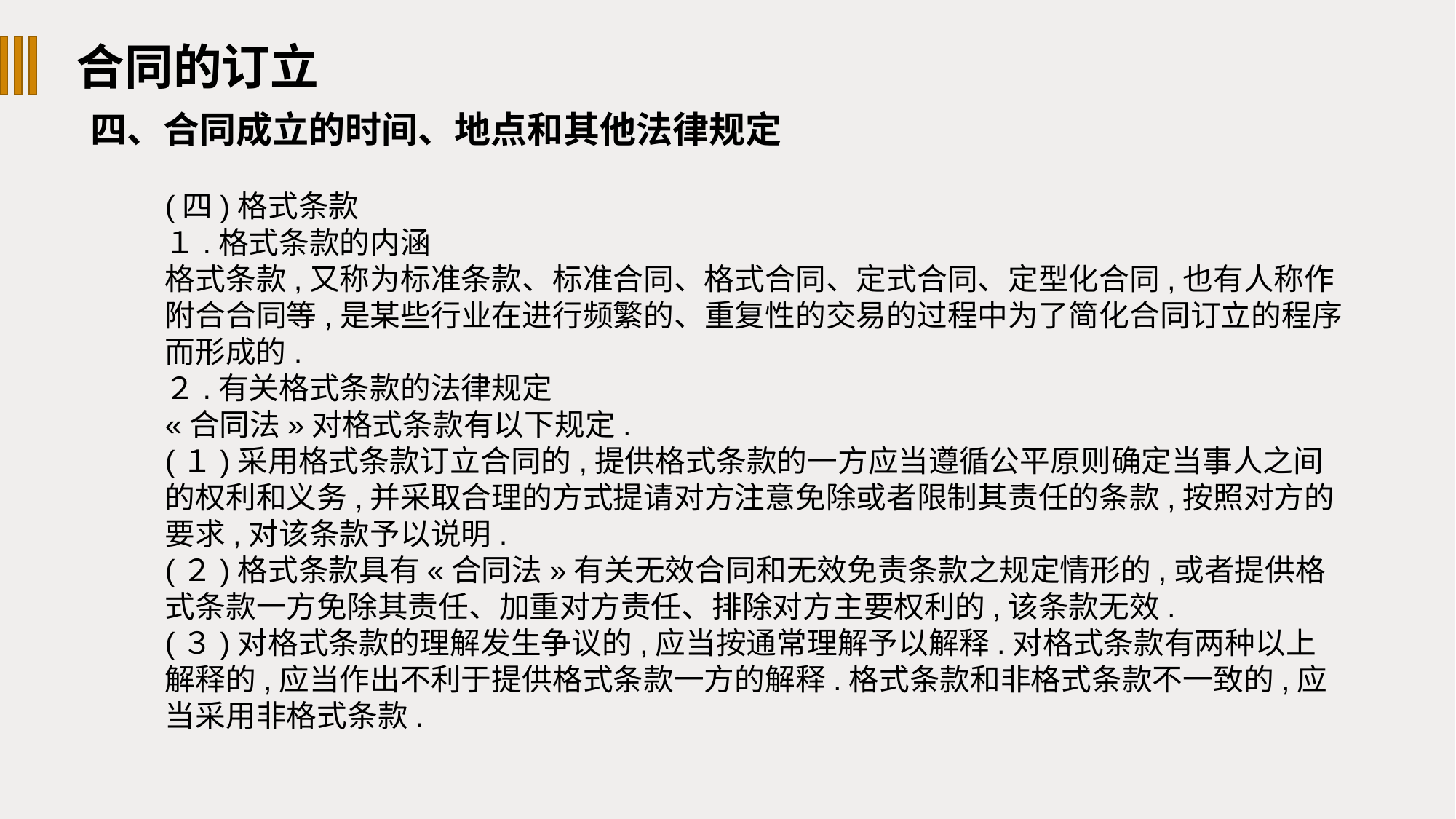

合同的订立

四、合同成立的时间、地点和其他法律规定

(四)格式条款
１.格式条款的内涵
格式条款,又称为标准条款、标准合同、格式合同、定式合同、定型化合同,也有人称作附合合同等,是某些行业在进行频繁的、重复性的交易的过程中为了简化合同订立的程序而形成的.
２.有关格式条款的法律规定
«合同法»对格式条款有以下规定.
(１)采用格式条款订立合同的,提供格式条款的一方应当遵循公平原则确定当事人之间的权利和义务,并采取合理的方式提请对方注意免除或者限制其责任的条款,按照对方的要求,对该条款予以说明.
(２)格式条款具有«合同法»有关无效合同和无效免责条款之规定情形的,或者提供格式条款一方免除其责任、加重对方责任、排除对方主要权利的,该条款无效.
(３)对格式条款的理解发生争议的,应当按通常理解予以解释.对格式条款有两种以上解释的,应当作出不利于提供格式条款一方的解释.格式条款和非格式条款不一致的,应当采用非格式条款.